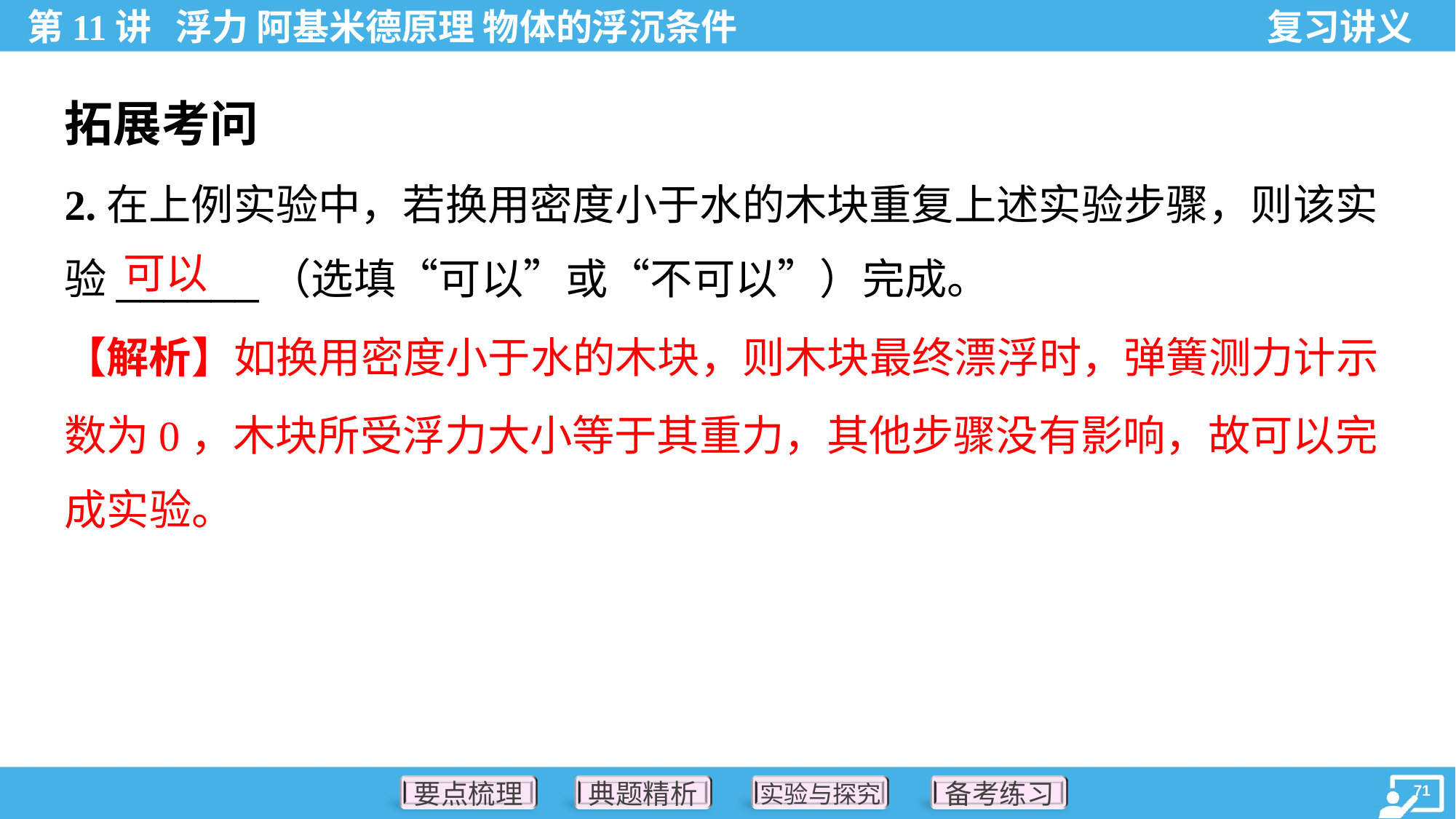

拓展考问
2.在上例实验中，若换用密度小于水的木块重复上述实验步骤，则该实
验______（选填“可以”或“不可以”）完成。
可以
【解析】如换用密度小于水的木块，则木块最终漂浮时，弹簧测力计示
数为0，木块所受浮力大小等于其重力，其他步骤没有影响，故可以完
成实验。